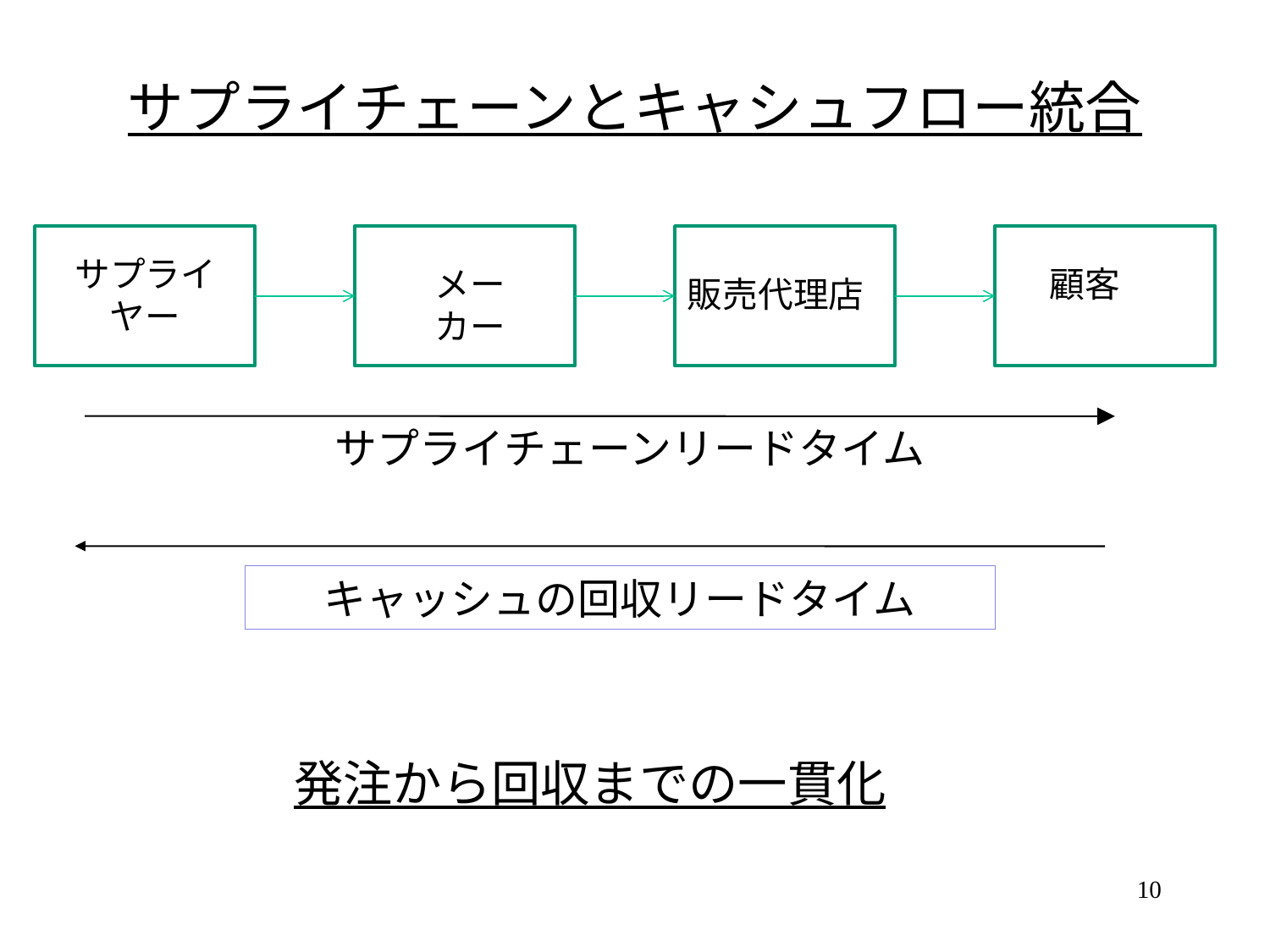

# サプライチェーンとキャシュフロー統合

サプライヤー
メーカー
顧客
販売代理店
サプライチェーンリードタイム
キャッシュの回収リードタイム
発注から回収までの一貫化
10